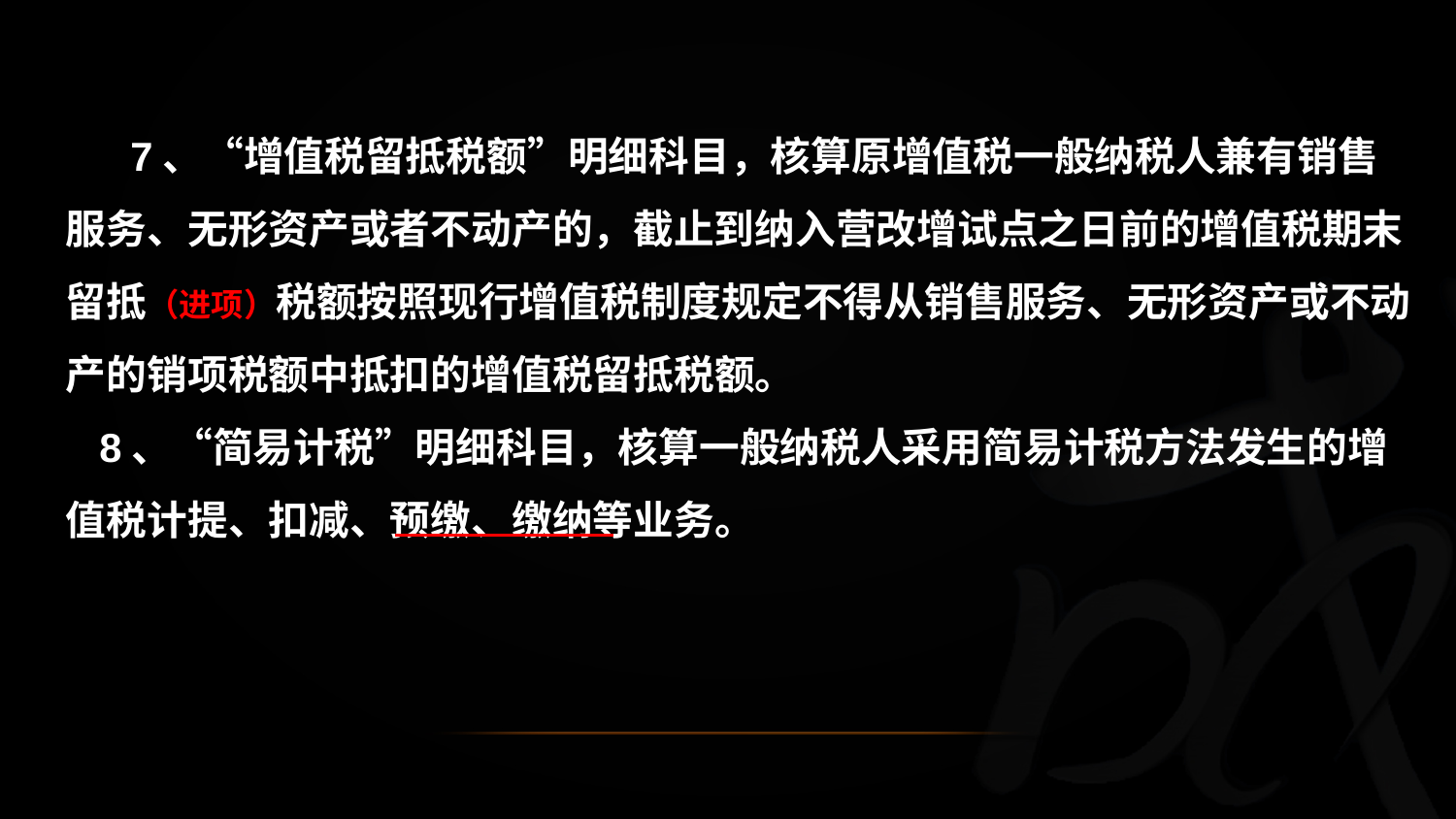

7、“增值税留抵税额”明细科目，核算原增值税一般纳税人兼有销售服务、无形资产或者不动产的，截止到纳入营改增试点之日前的增值税期末留抵（进项）税额按照现行增值税制度规定不得从销售服务、无形资产或不动产的销项税额中抵扣的增值税留抵税额。
   8、“简易计税”明细科目，核算一般纳税人采用简易计税方法发生的增值税计提、扣减、预缴、缴纳等业务。